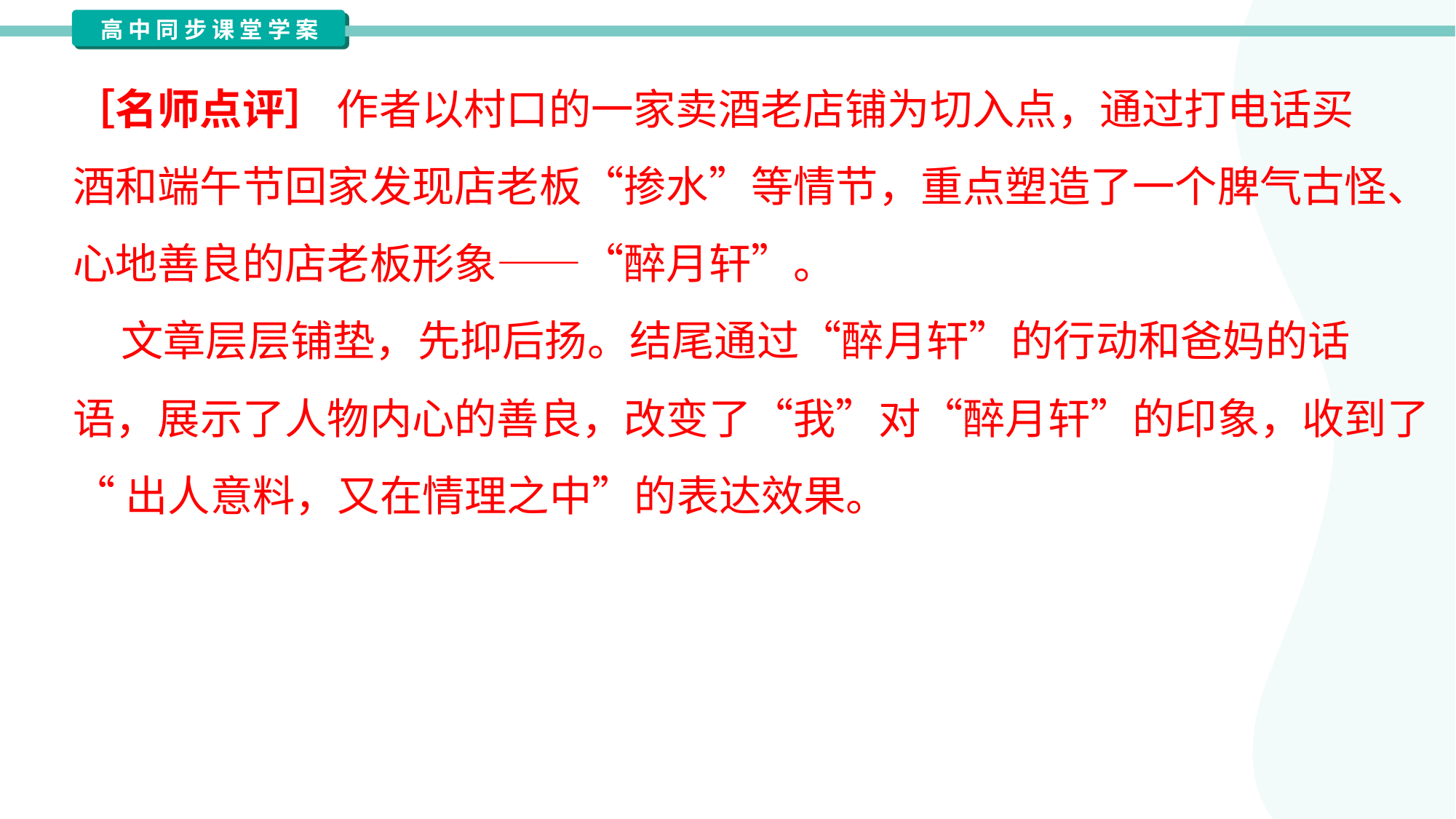

［名师点评］ 作者以村口的一家卖酒老店铺为切入点，通过打电话买
酒和端午节回家发现店老板“掺水”等情节，重点塑造了一个脾气古怪、
心地善良的店老板形象——“醉月轩”。
    文章层层铺垫，先抑后扬。结尾通过“醉月轩”的行动和爸妈的话
语，展示了人物内心的善良，改变了“我”对“醉月轩”的印象，收到了
“出人意料，又在情理之中”的表达效果。